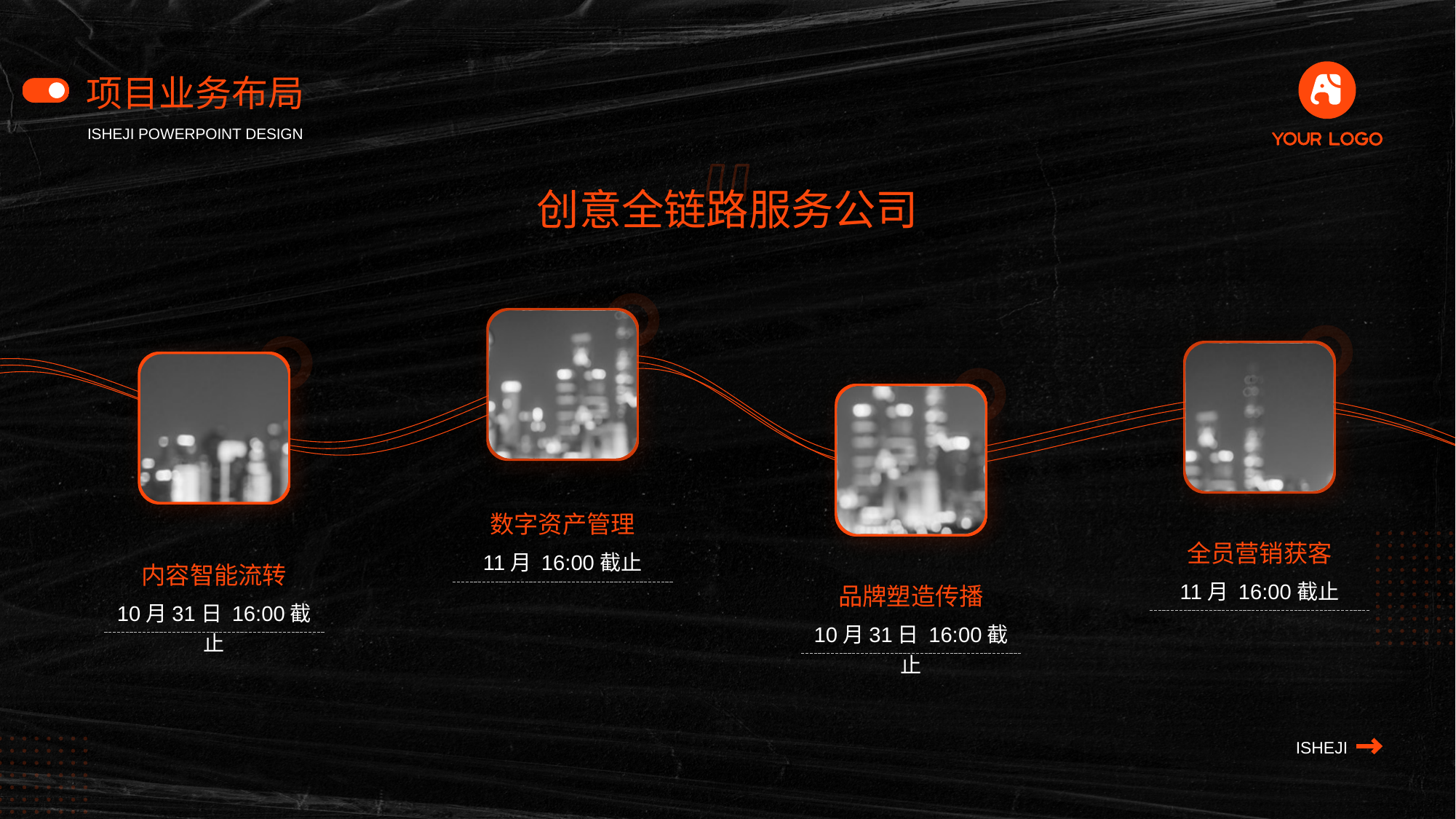

项目业务布局

ISHEJI POWERPOINT DESIGN

创意全链路服务公司

数字资产管理

全员营销获客
11月 16:00截止
内容智能流转
11月 16:00截止
品牌塑造传播
10月31日 16:00截止
10月31日 16:00截止
ISHEJI